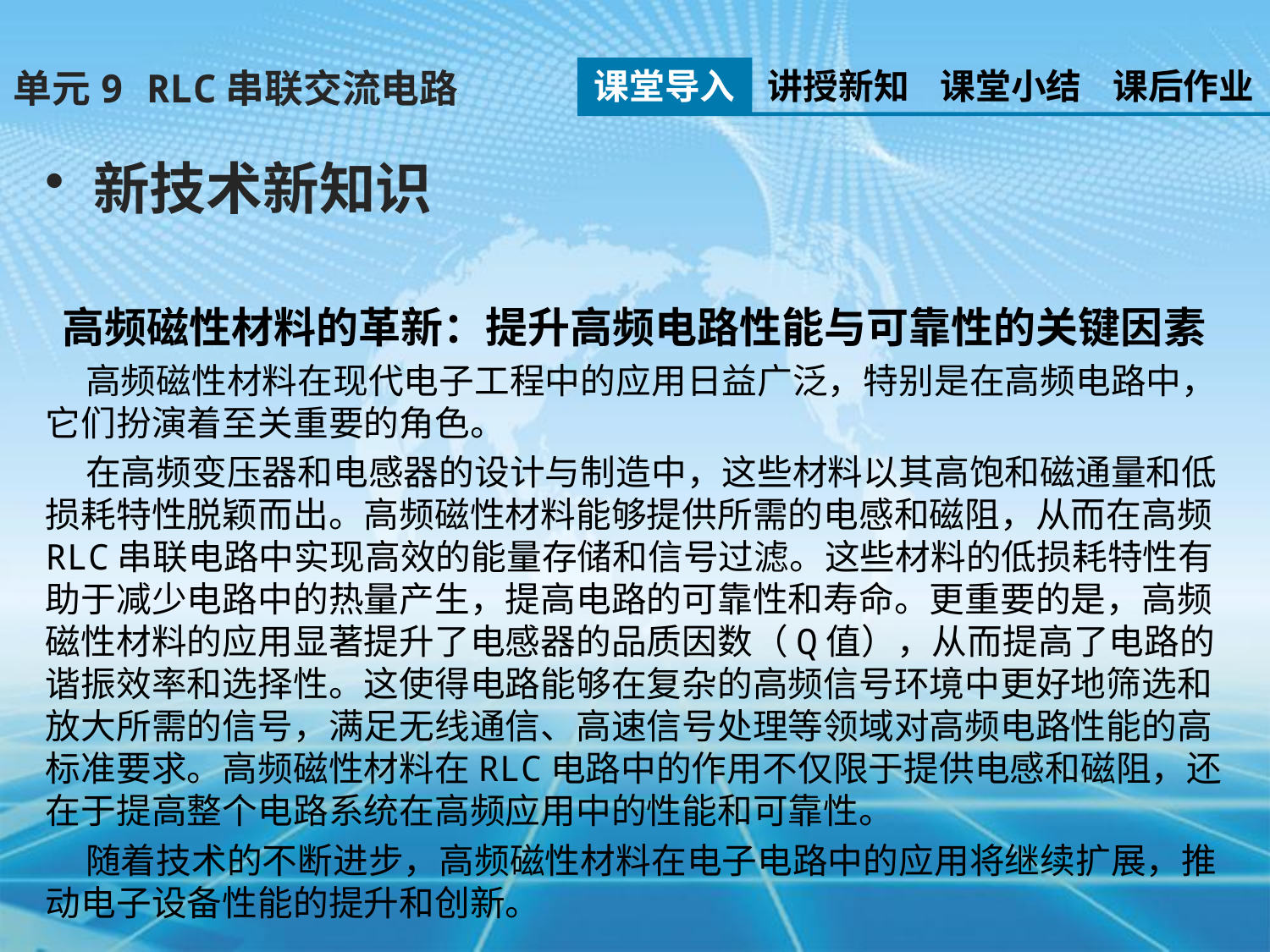

课堂导入
讲授新知
课堂小结
课后作业
单元9 RLC串联交流电路
新技术新知识
 高频磁性材料的革新：提升高频电路性能与可靠性的关键因素
    高频磁性材料在现代电子工程中的应用日益广泛，特别是在高频电路中，它们扮演着至关重要的角色。
    在高频变压器和电感器的设计与制造中，这些材料以其高饱和磁通量和低损耗特性脱颖而出。高频磁性材料能够提供所需的电感和磁阻，从而在高频RLC串联电路中实现高效的能量存储和信号过滤。这些材料的低损耗特性有助于减少电路中的热量产生，提高电路的可靠性和寿命。更重要的是，高频磁性材料的应用显著提升了电感器的品质因数（Q值），从而提高了电路的谐振效率和选择性。这使得电路能够在复杂的高频信号环境中更好地筛选和放大所需的信号，满足无线通信、高速信号处理等领域对高频电路性能的高标准要求。高频磁性材料在RLC电路中的作用不仅限于提供电感和磁阻，还在于提高整个电路系统在高频应用中的性能和可靠性。
    随着技术的不断进步，高频磁性材料在电子电路中的应用将继续扩展，推动电子设备性能的提升和创新。